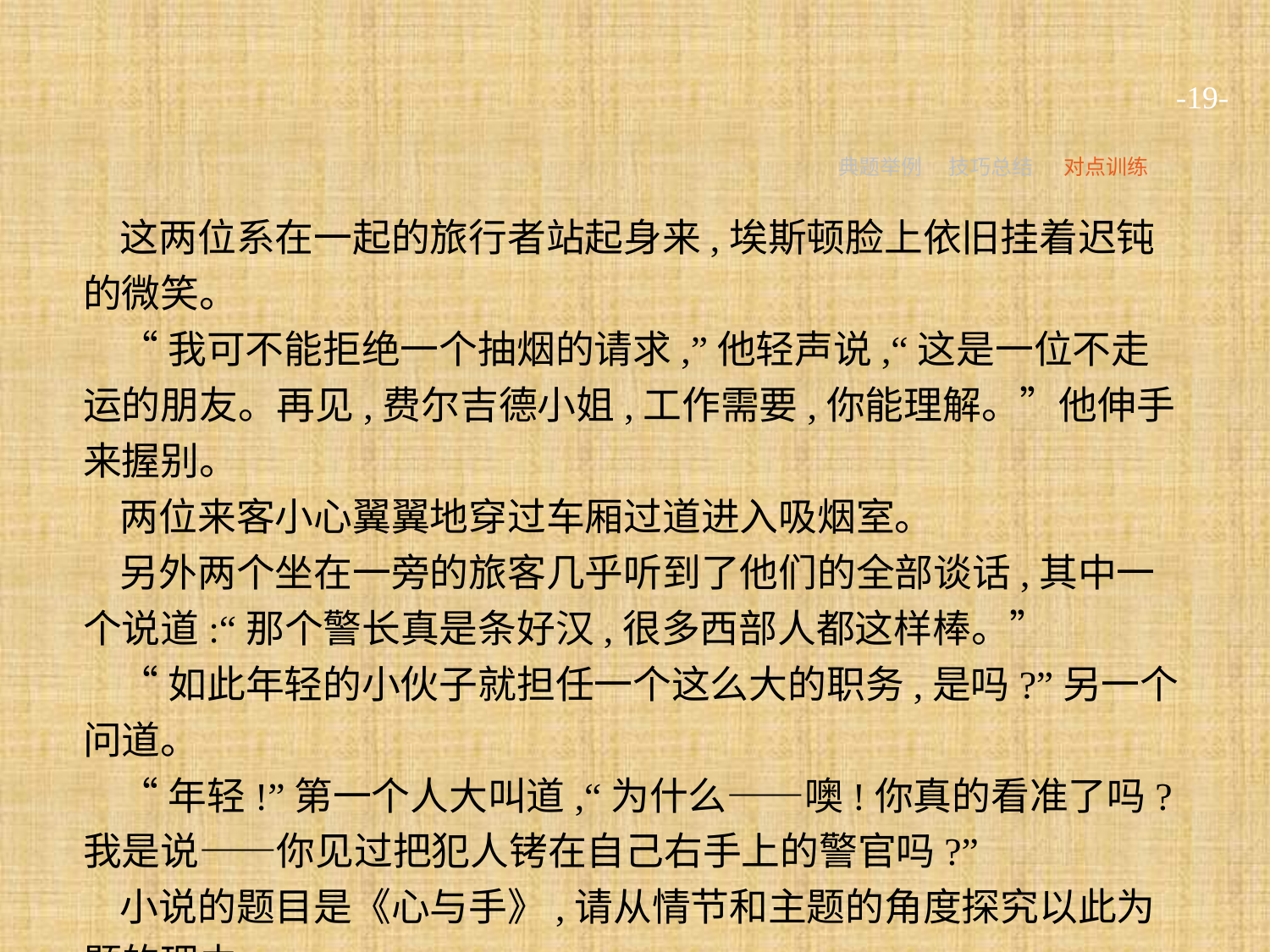

-19-
典题举例
技巧总结
对点训练
这两位系在一起的旅行者站起身来,埃斯顿脸上依旧挂着迟钝的微笑。
“我可不能拒绝一个抽烟的请求,”他轻声说,“这是一位不走运的朋友。再见,费尔吉德小姐,工作需要,你能理解。”他伸手来握别。
两位来客小心翼翼地穿过车厢过道进入吸烟室。
另外两个坐在一旁的旅客几乎听到了他们的全部谈话,其中一个说道:“那个警长真是条好汉,很多西部人都这样棒。”
“如此年轻的小伙子就担任一个这么大的职务,是吗?”另一个问道。
“年轻!”第一个人大叫道,“为什么——噢!你真的看准了吗?我是说——你见过把犯人铐在自己右手上的警官吗?”
小说的题目是《心与手》,请从情节和主题的角度探究以此为题的理由。